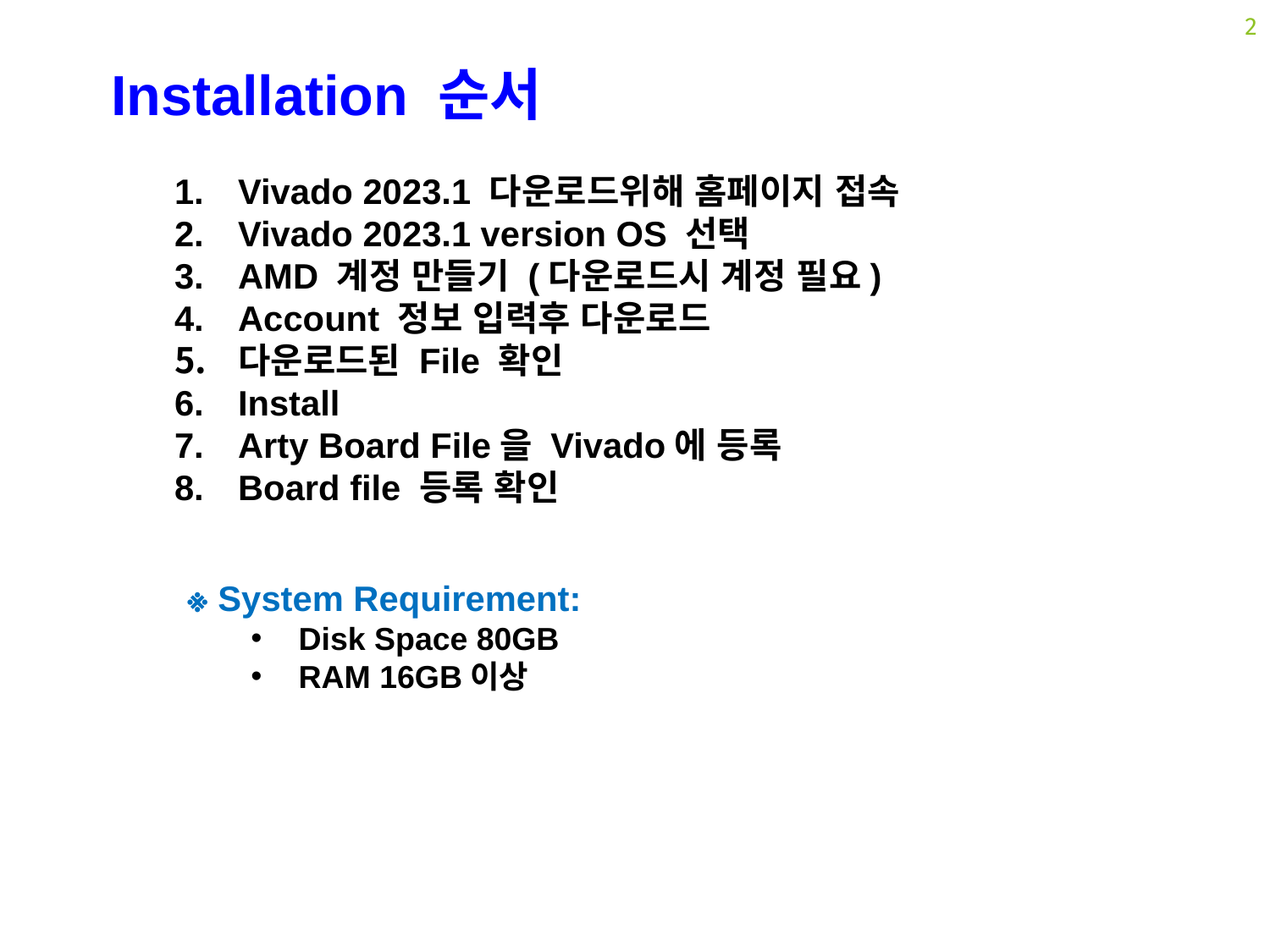

Installation 순서

Vivado 2023.1 다운로드위해 홈페이지 접속
Vivado 2023.1 version OS 선택
AMD 계정 만들기 (다운로드시 계정 필요)
Account 정보 입력후 다운로드
다운로드된 File 확인
Install
Arty Board File을 Vivado에 등록
Board file 등록 확인

※ System Requirement:
Disk Space 80GB
RAM 16GB이상